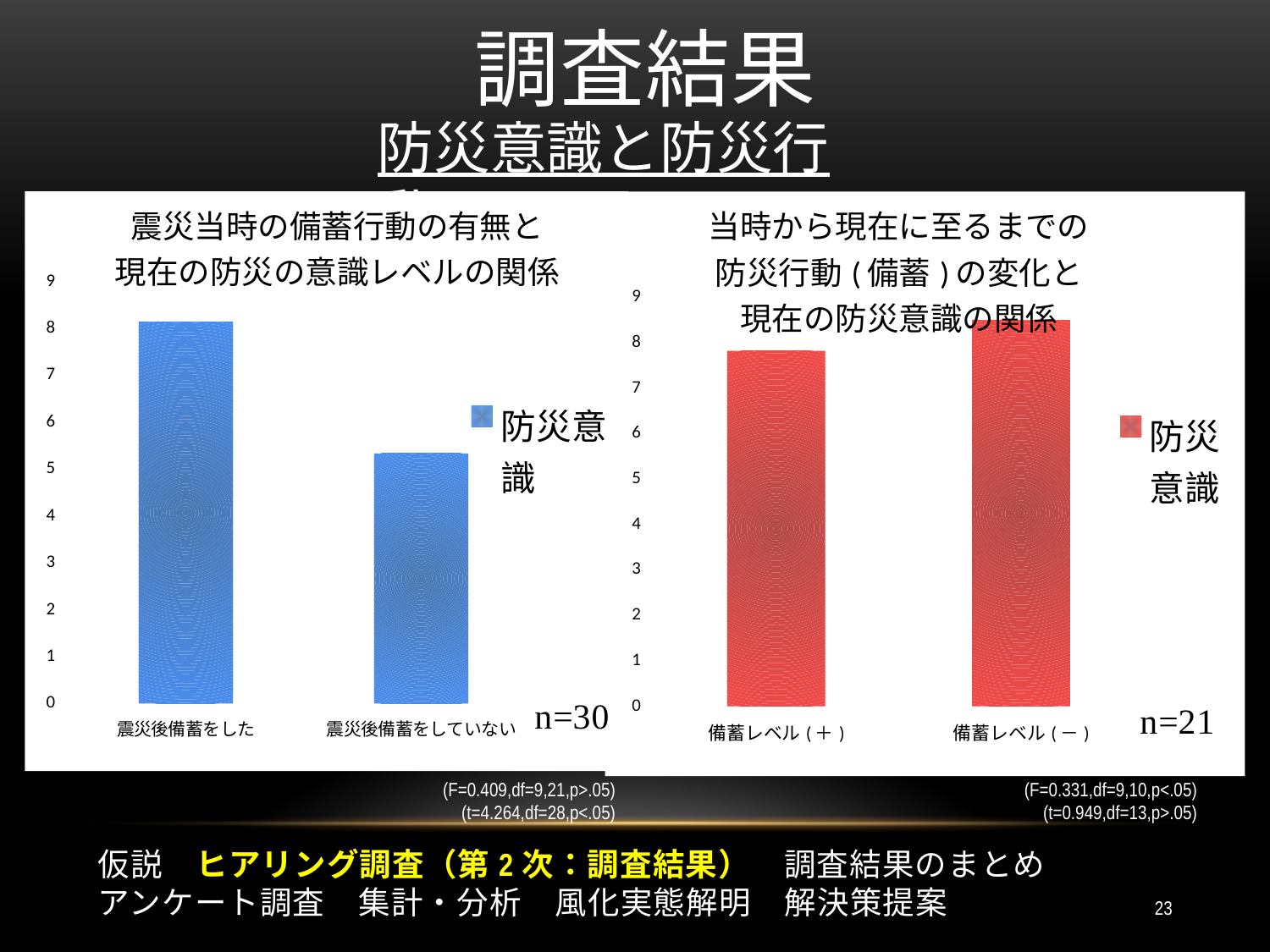

# 調査結果
防災意識と防災行動

### Chart: 震災当時の備蓄行動の有無と
現在の防災の意識レベルの関係

| Category |  |
|---|---|
| 震災後備蓄をした | 8.142857142857142 |
| 震災後備蓄をしていない | 5.333333333333333 |

### Chart: 当時から現在に至るまでの
防災行動(備蓄)の変化と
現在の防災意識の関係

| Category | 防災意識 |
|---|---|
| 備蓄レベル(＋) | 7.818181818181818 |
| 備蓄レベル(－) | 8.5 |
(F=0.409,df=9,21,p>.05)
(t=4.264,df=28,p<.05)
(F=0.331,df=9,10,p<.05)
(t=0.949,df=13,p>.05)

仮説　ヒアリング調査（第2次：調査結果）　調査結果のまとめ
アンケート調査　集計・分析　風化実態解明　解決策提案
23